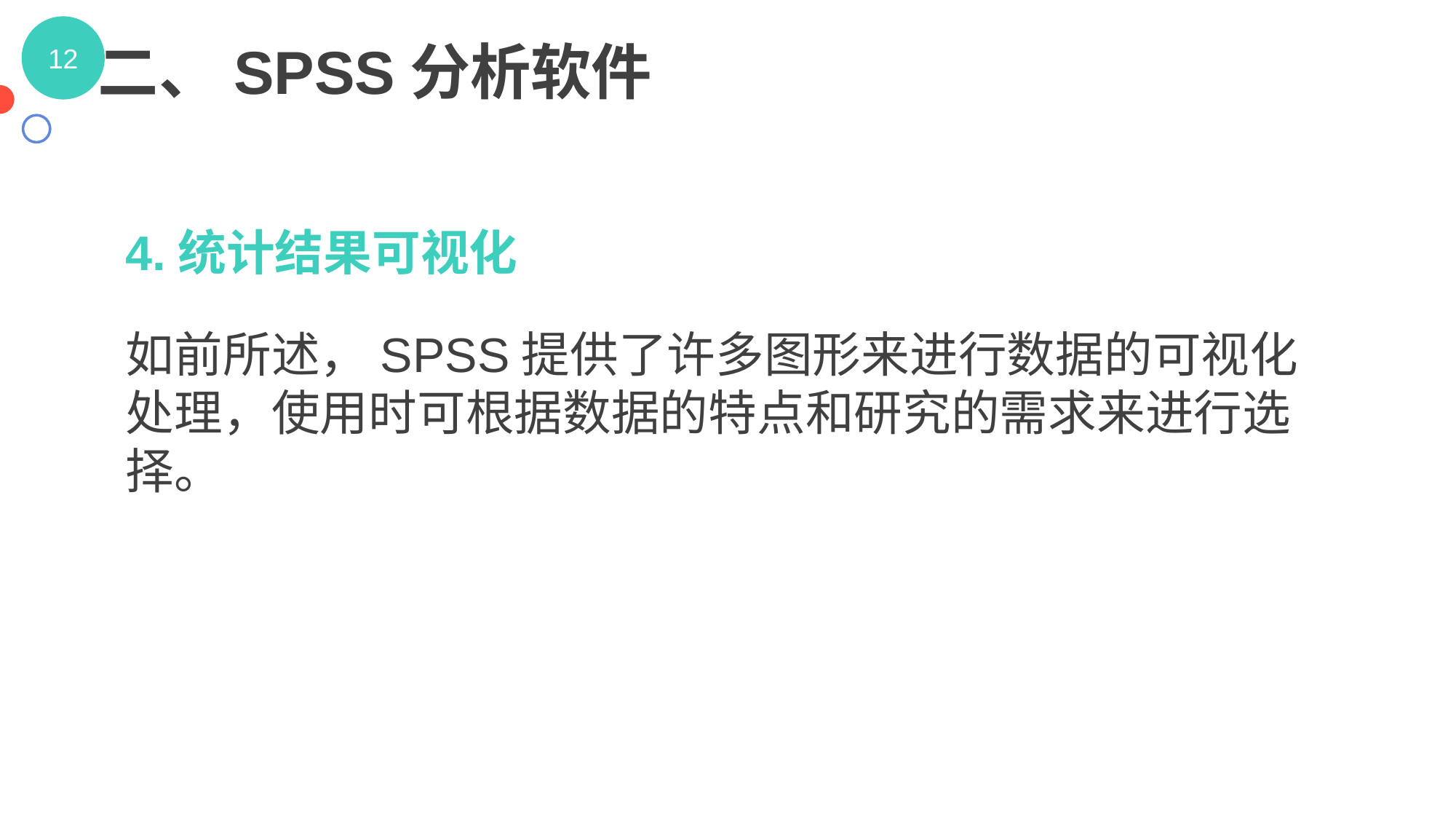

二、SPSS分析软件
4.统计结果可视化

如前所述，SPSS提供了许多图形来进行数据的可视化处理，使用时可根据数据的特点和研究的需求来进行选择。